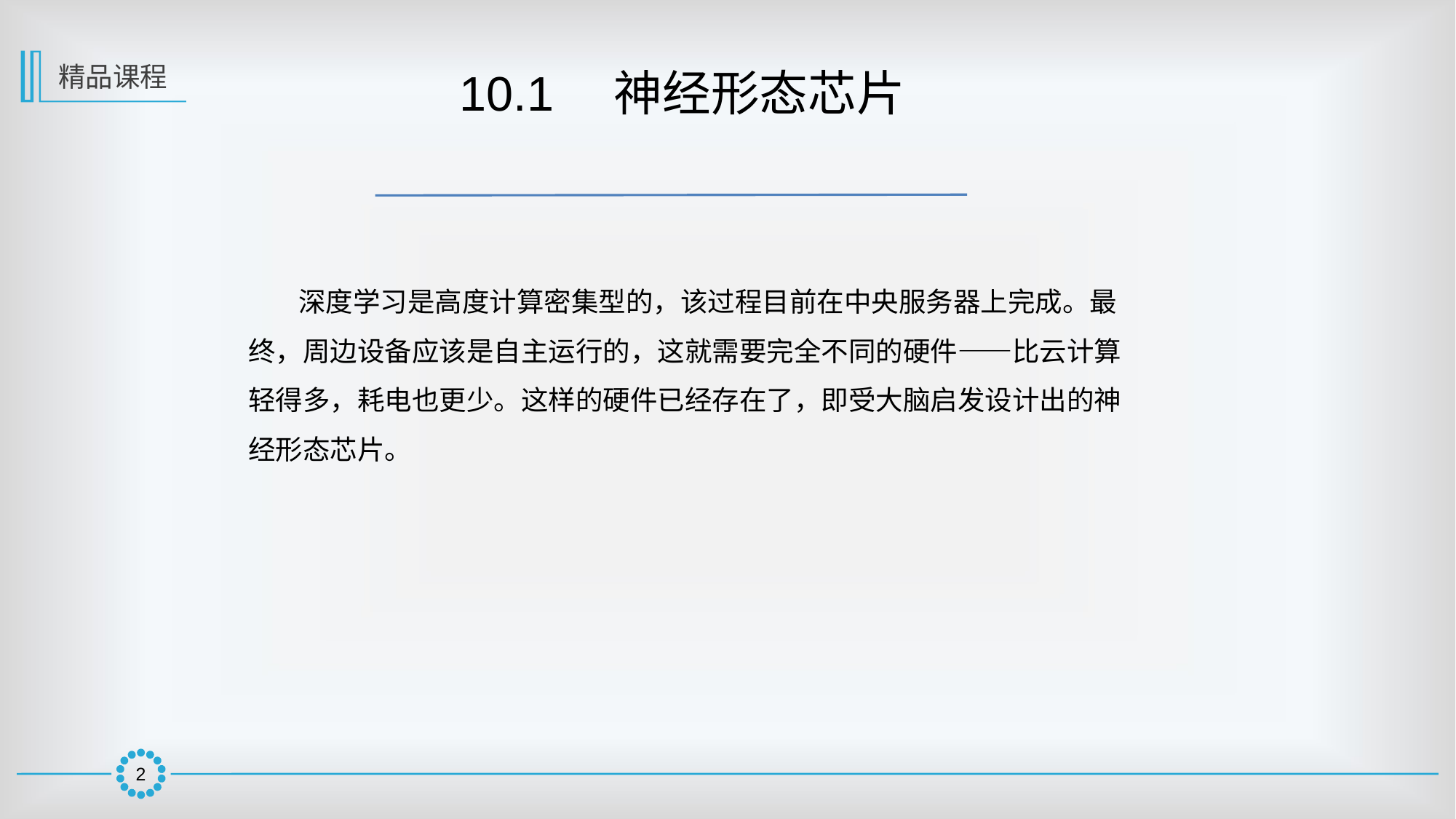

精品课程
 10.1　神经形态芯片

       深度学习是高度计算密集型的，该过程目前在中央服务器上完成。最终，周边设备应该是自主运行的，这就需要完全不同的硬件——比云计算轻得多，耗电也更少。这样的硬件已经存在了，即受大脑启发设计出的神经形态芯片。

2